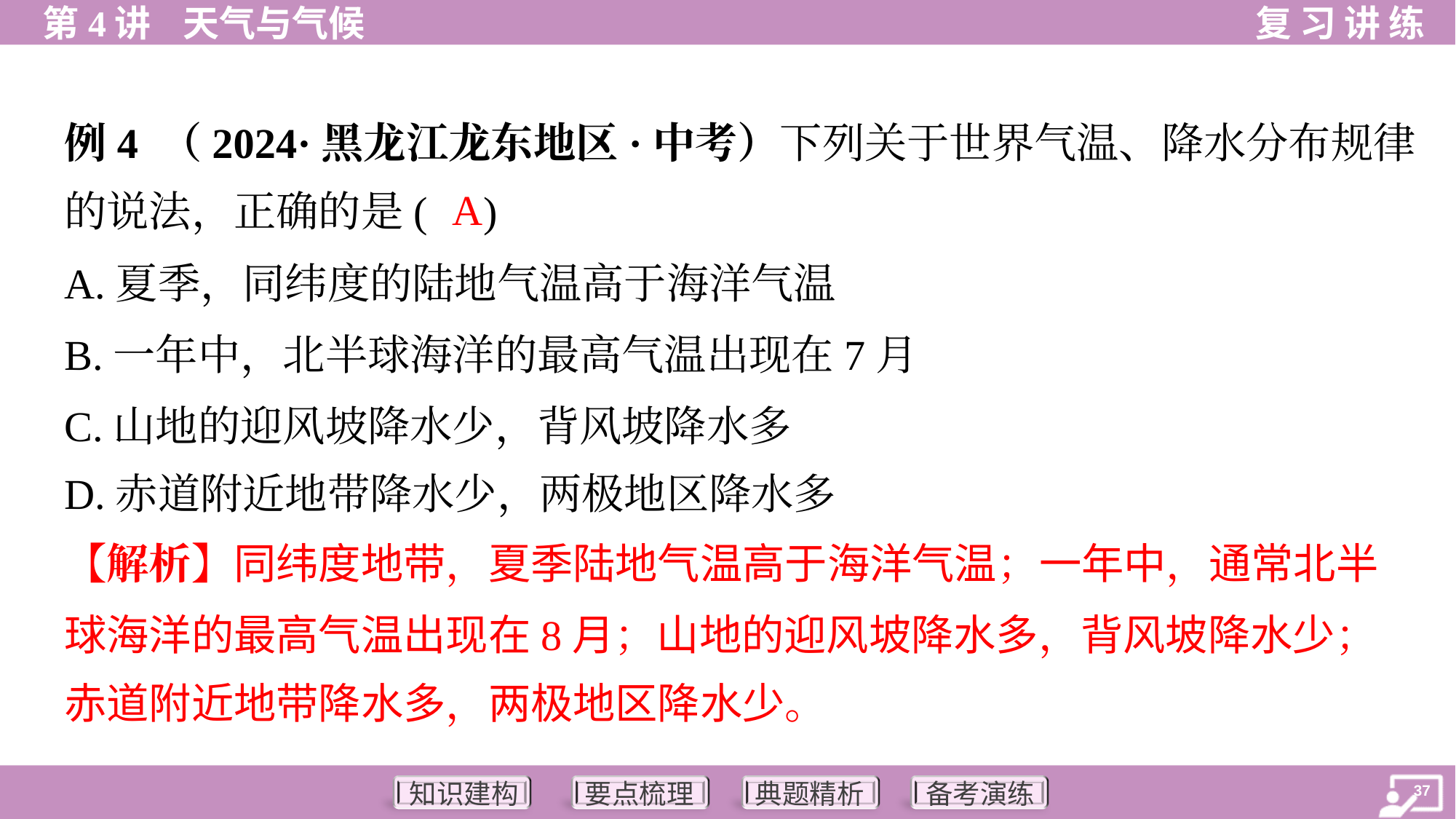

例4 （2024·黑龙江龙东地区·中考）下列关于世界气温、降水分布规律
的说法，正确的是(     )
A
A.夏季，同纬度的陆地气温高于海洋气温
B.一年中，北半球海洋的最高气温出现在7月
C.山地的迎风坡降水少，背风坡降水多
D.赤道附近地带降水少，两极地区降水多
【解析】同纬度地带，夏季陆地气温高于海洋气温；一年中，通常北半
球海洋的最高气温出现在8月；山地的迎风坡降水多，背风坡降水少；
赤道附近地带降水多，两极地区降水少。